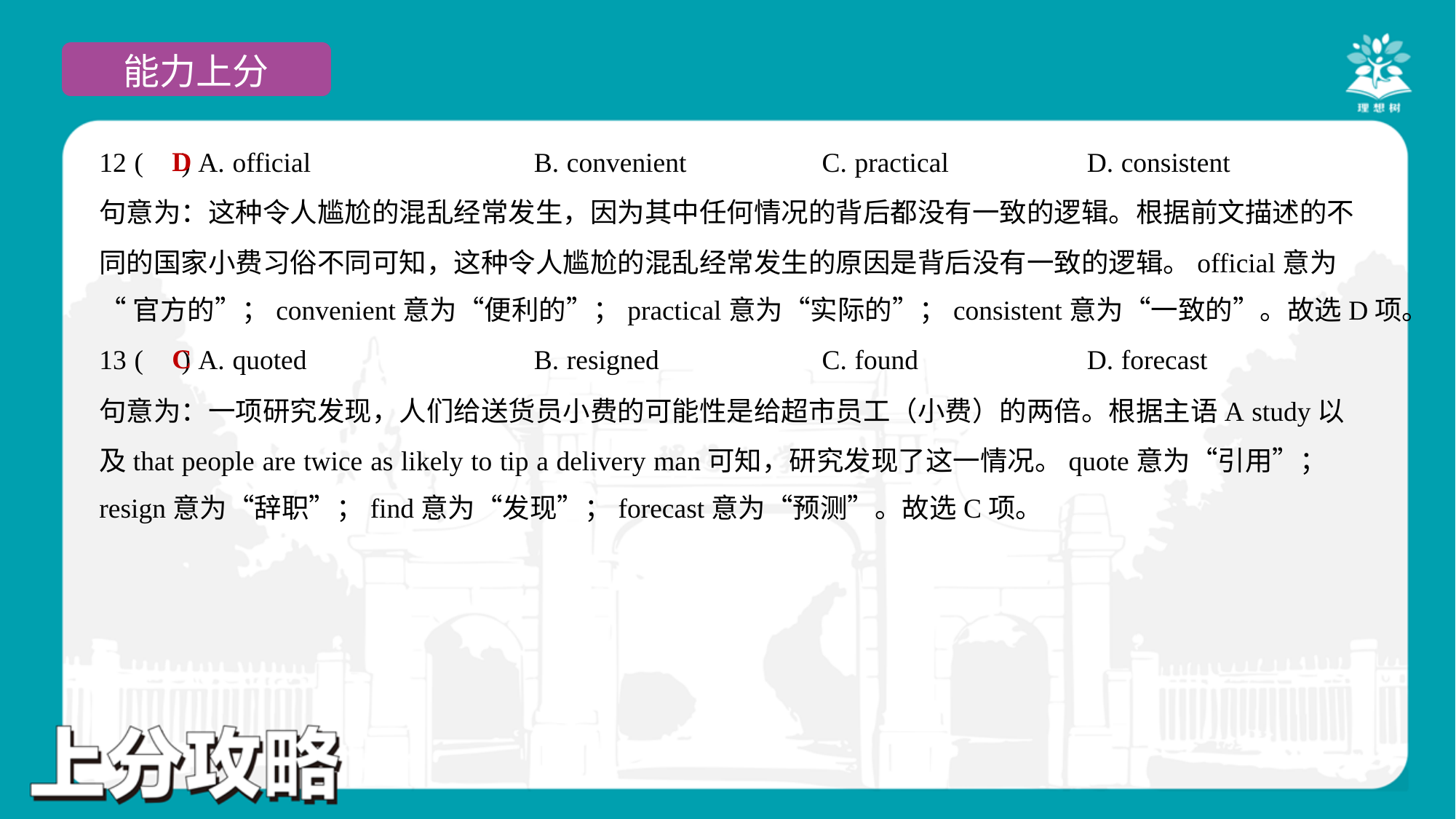

D
12 (     ) A. official	B. convenient	C. practical	D. consistent
句意为：这种令人尴尬的混乱经常发生，因为其中任何情况的背后都没有一致的逻辑。根据前文描述的不
同的国家小费习俗不同可知，这种令人尴尬的混乱经常发生的原因是背后没有一致的逻辑。official意为
“官方的”；convenient意为“便利的”；practical意为“实际的”；consistent意为“一致的”。故选D项。
C
13 (     ) A. quoted	B. resigned	C. found	D. forecast
句意为：一项研究发现，人们给送货员小费的可能性是给超市员工（小费）的两倍。根据主语A study以
及that people are twice as likely to tip a delivery man可知，研究发现了这一情况。quote意为“引用”；
resign意为“辞职”；find意为“发现”；forecast意为“预测”。故选C项。